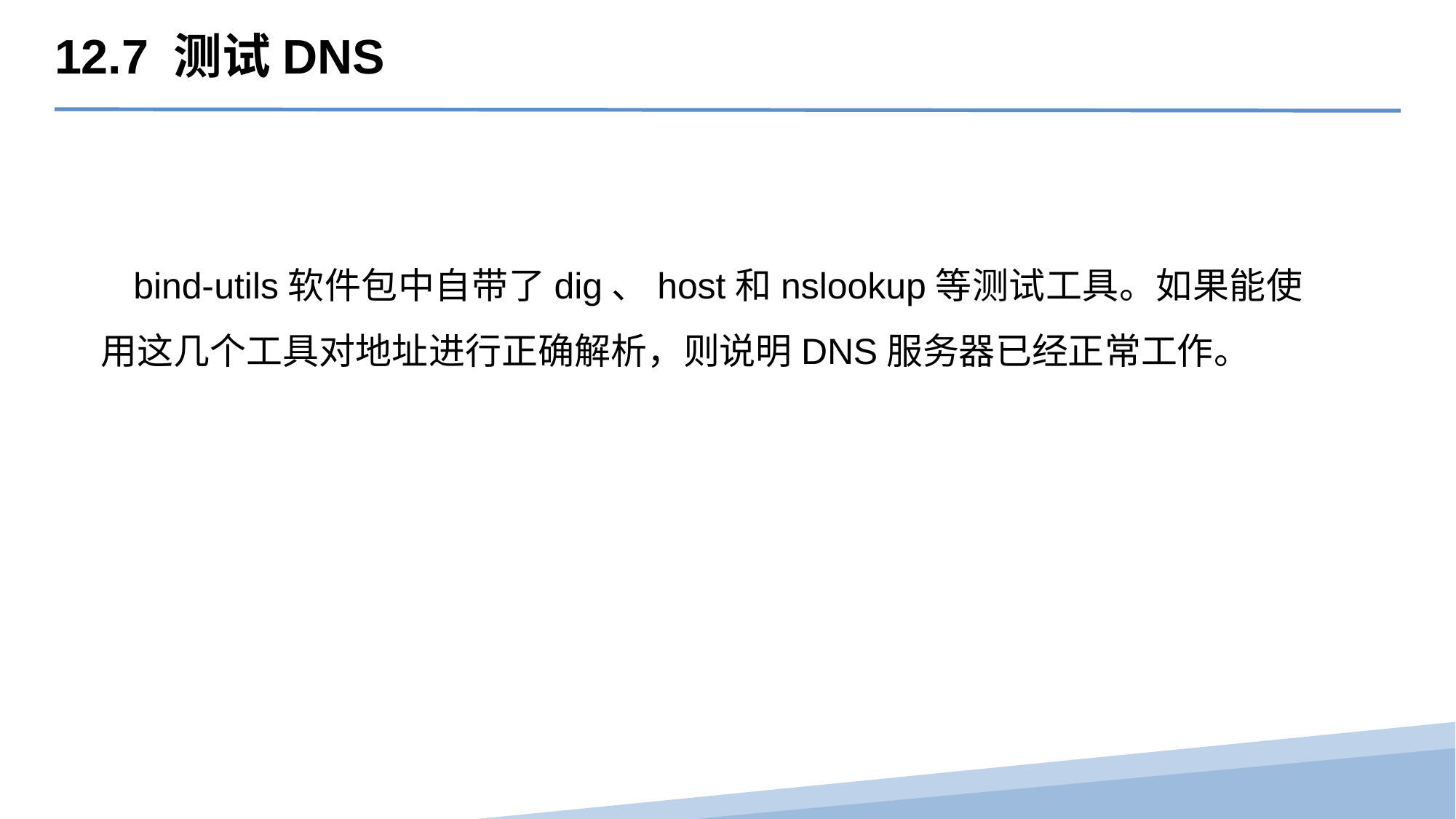

12.7 测试DNS
bind-utils软件包中自带了dig、host和nslookup等测试工具。如果能使用这几个工具对地址进行正确解析，则说明DNS服务器已经正常工作。